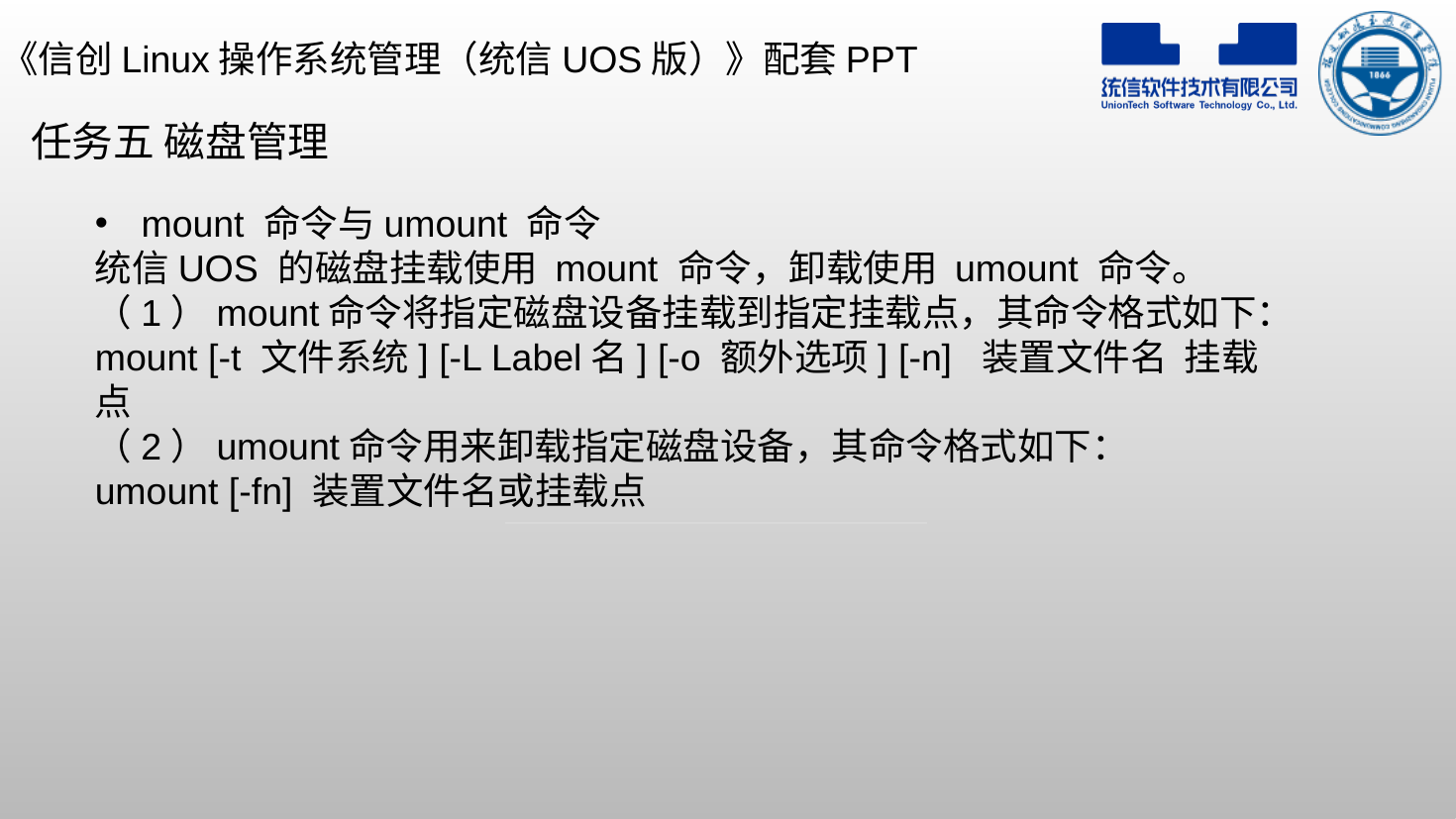

任务五 磁盘管理
mount 命令与umount 命令
统信UOS 的磁盘挂载使用 mount 命令，卸载使用 umount 命令。
（1）mount命令将指定磁盘设备挂载到指定挂载点，其命令格式如下：
mount [-t 文件系统] [-L Label名] [-o 额外选项] [-n]  装置文件名  挂载点
（2）umount命令用来卸载指定磁盘设备，其命令格式如下：
umount [-fn] 装置文件名或挂载点